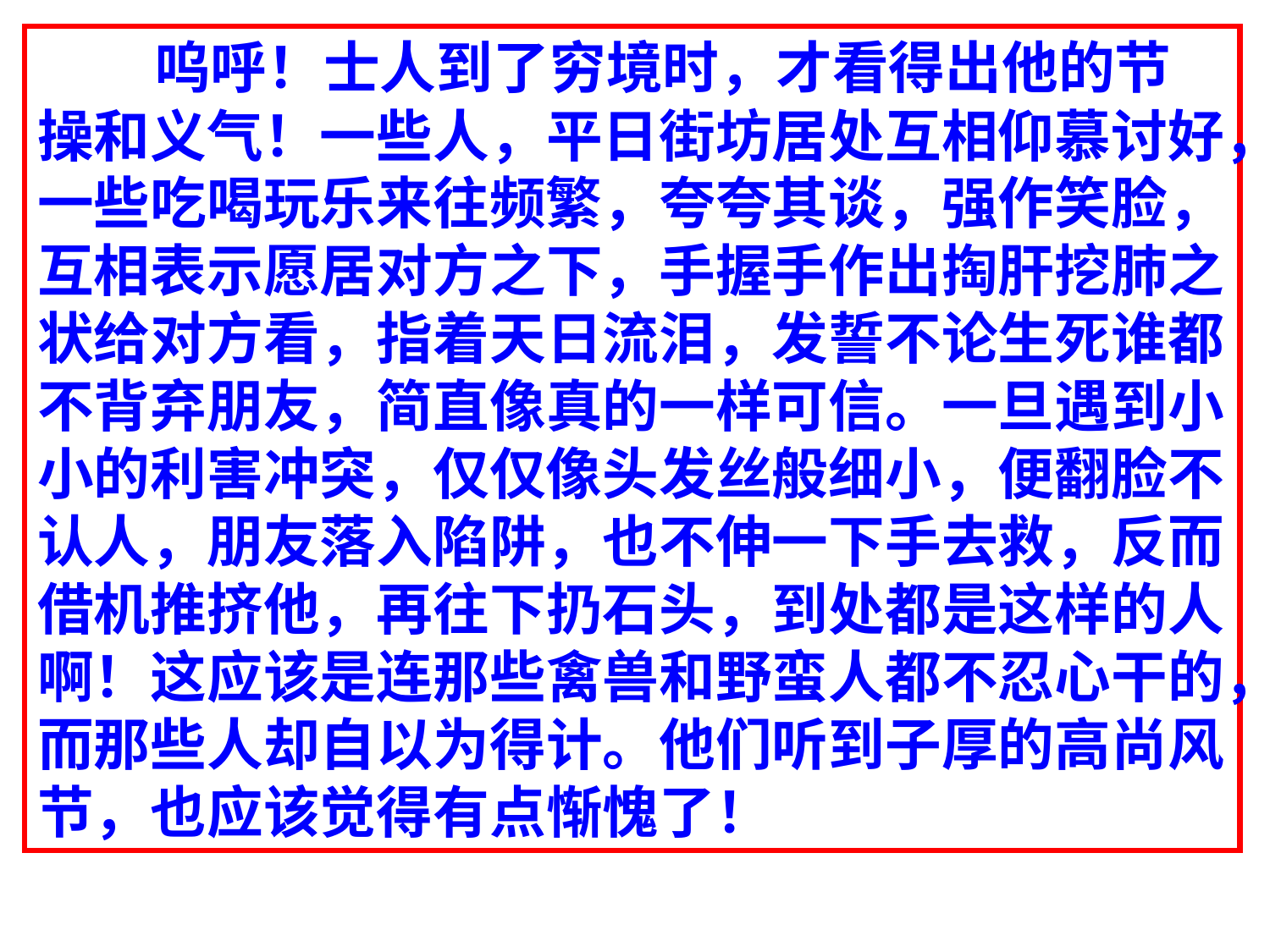

呜呼！士人到了穷境时，才看得出他的节操和义气！一些人，平日街坊居处互相仰慕讨好，一些吃喝玩乐来往频繁，夸夸其谈，强作笑脸，互相表示愿居对方之下，手握手作出掏肝挖肺之状给对方看，指着天日流泪，发誓不论生死谁都不背弃朋友，简直像真的一样可信。一旦遇到小小的利害冲突，仅仅像头发丝般细小，便翻脸不认人，朋友落入陷阱，也不伸一下手去救，反而借机推挤他，再往下扔石头，到处都是这样的人啊！这应该是连那些禽兽和野蛮人都不忍心干的，而那些人却自以为得计。他们听到子厚的高尚风节，也应该觉得有点惭愧了！